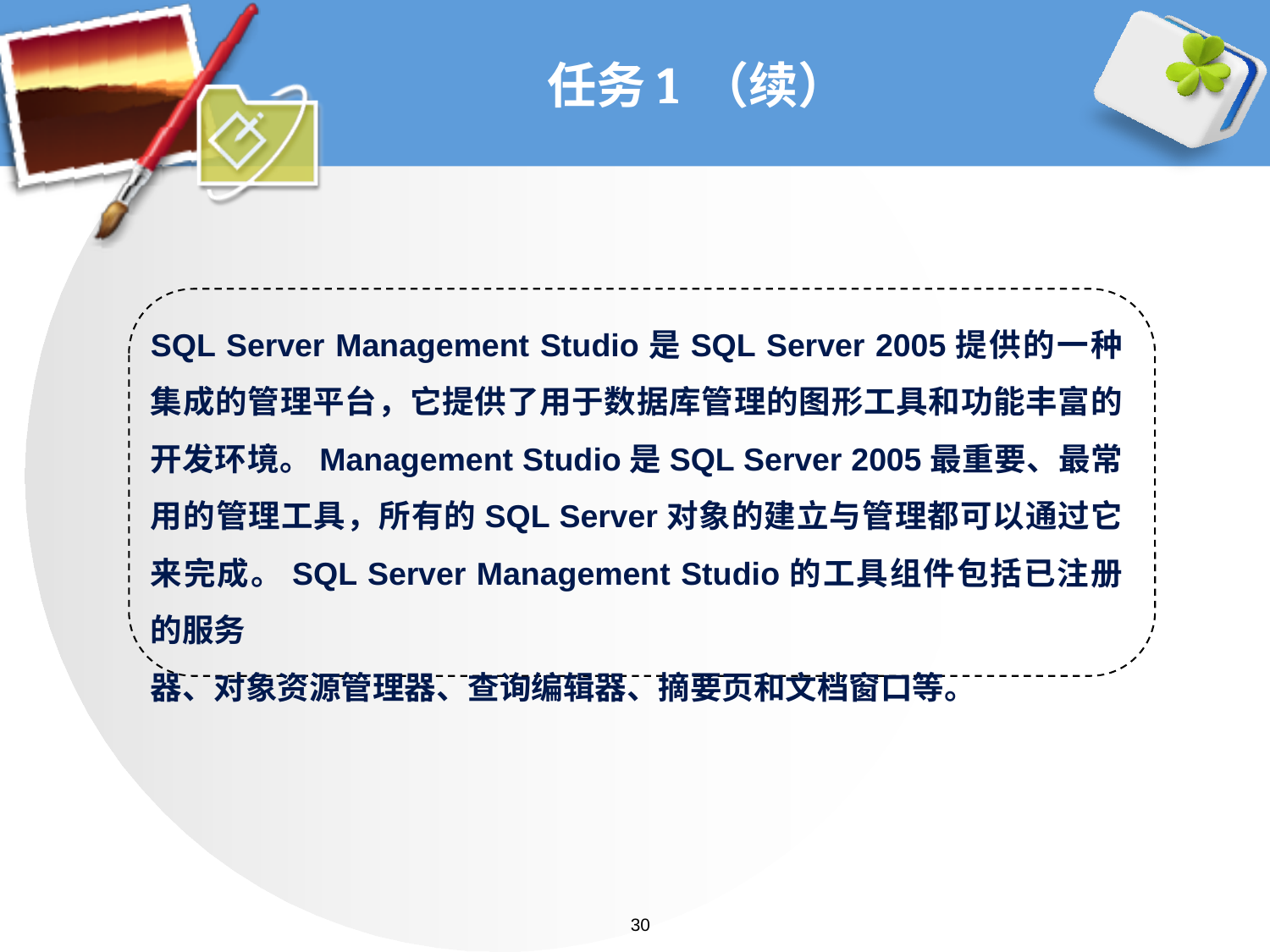

# 任务1 （续）

SQL Server Management Studio是SQL Server 2005提供的一种集成的管理平台，它提供了用于数据库管理的图形工具和功能丰富的开发环境。Management Studio是SQL Server 2005最重要、最常用的管理工具，所有的SQL Server对象的建立与管理都可以通过它来完成。SQL Server Management Studio的工具组件包括已注册的服务
器、对象资源管理器、查询编辑器、摘要页和文档窗口等。
30